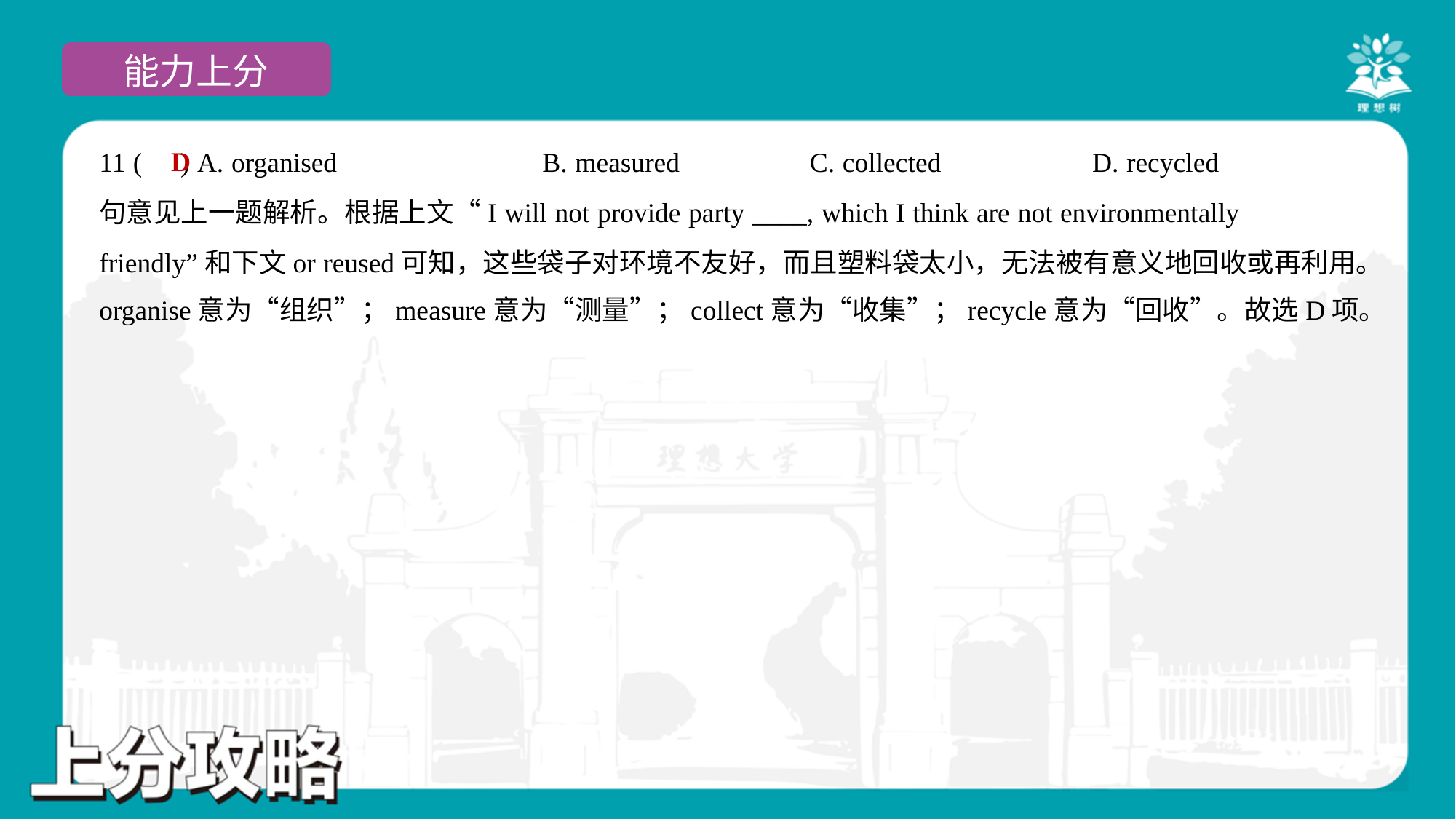

D
11 (     ) A. organised	B. measured	C. collected	D. recycled
句意见上一题解析。根据上文“I will not provide party ____, which I think are not environmentally
friendly”和下文or reused可知，这些袋子对环境不友好，而且塑料袋太小，无法被有意义地回收或再利用。
organise意为“组织”；measure意为“测量”；collect意为“收集”；recycle意为“回收”。故选D项。